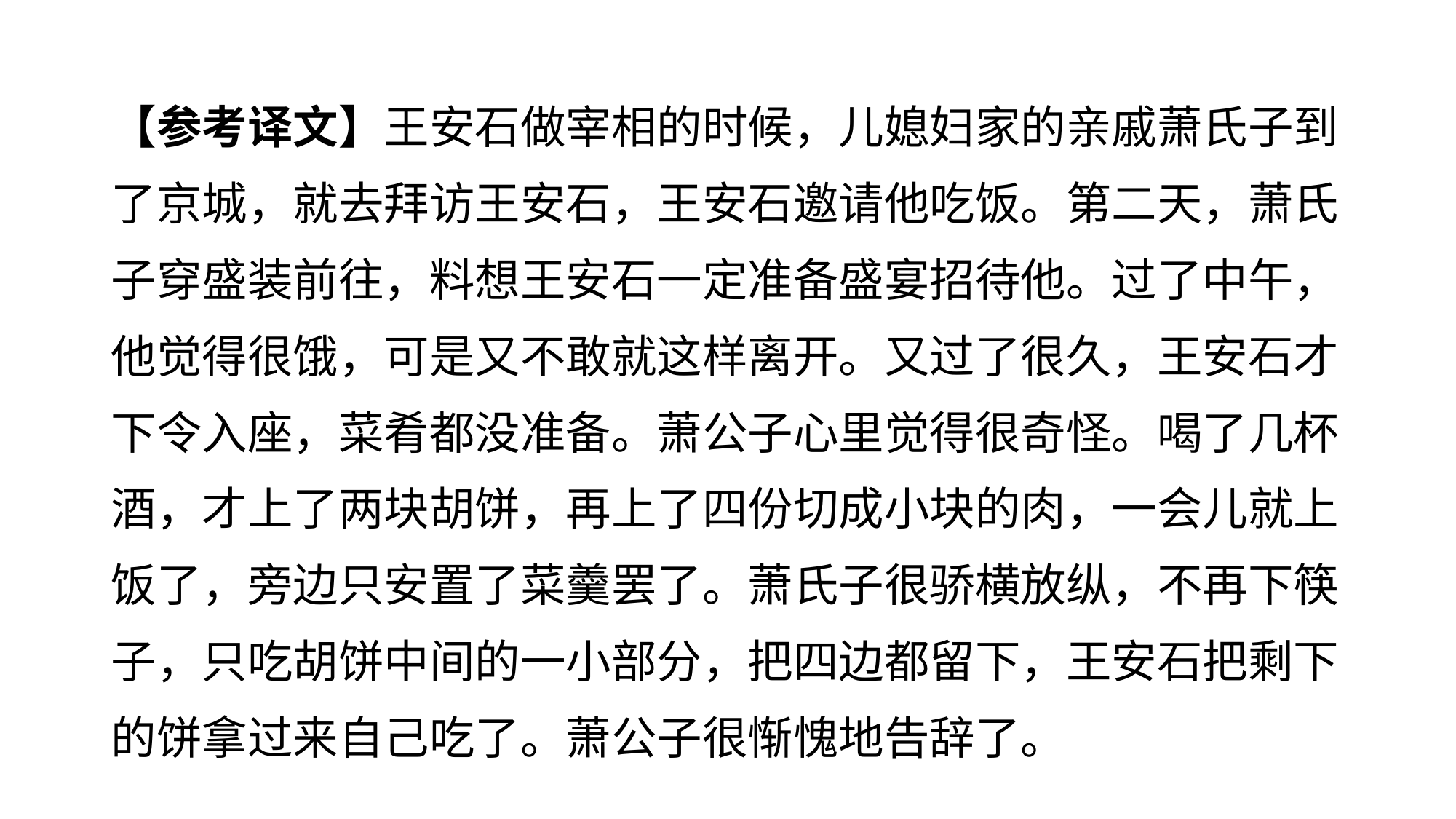

【参考译文】王安石做宰相的时候，儿媳妇家的亲戚萧氏子到了京城，就去拜访王安石，王安石邀请他吃饭。第二天，萧氏子穿盛装前往，料想王安石一定准备盛宴招待他。过了中午，他觉得很饿，可是又不敢就这样离开。又过了很久，王安石才下令入座，菜肴都没准备。萧公子心里觉得很奇怪。喝了几杯酒，才上了两块胡饼，再上了四份切成小块的肉，一会儿就上饭了，旁边只安置了菜羹罢了。萧氏子很骄横放纵，不再下筷子，只吃胡饼中间的一小部分，把四边都留下，王安石把剩下的饼拿过来自己吃了。萧公子很惭愧地告辞了。